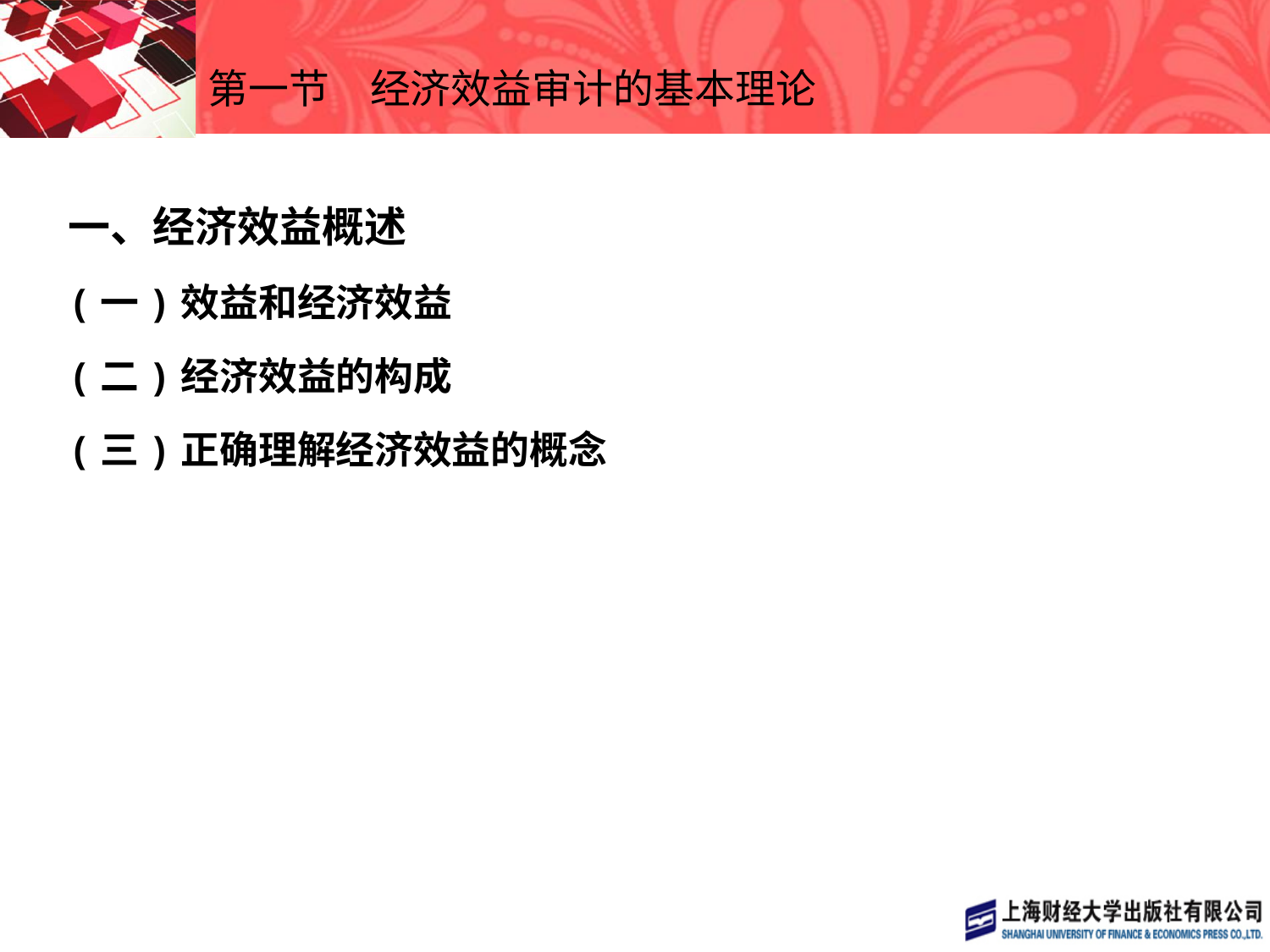

# 第一节　经济效益审计的基本理论
一、经济效益概述
(一)效益和经济效益
(二)经济效益的构成
(三)正确理解经济效益的概念